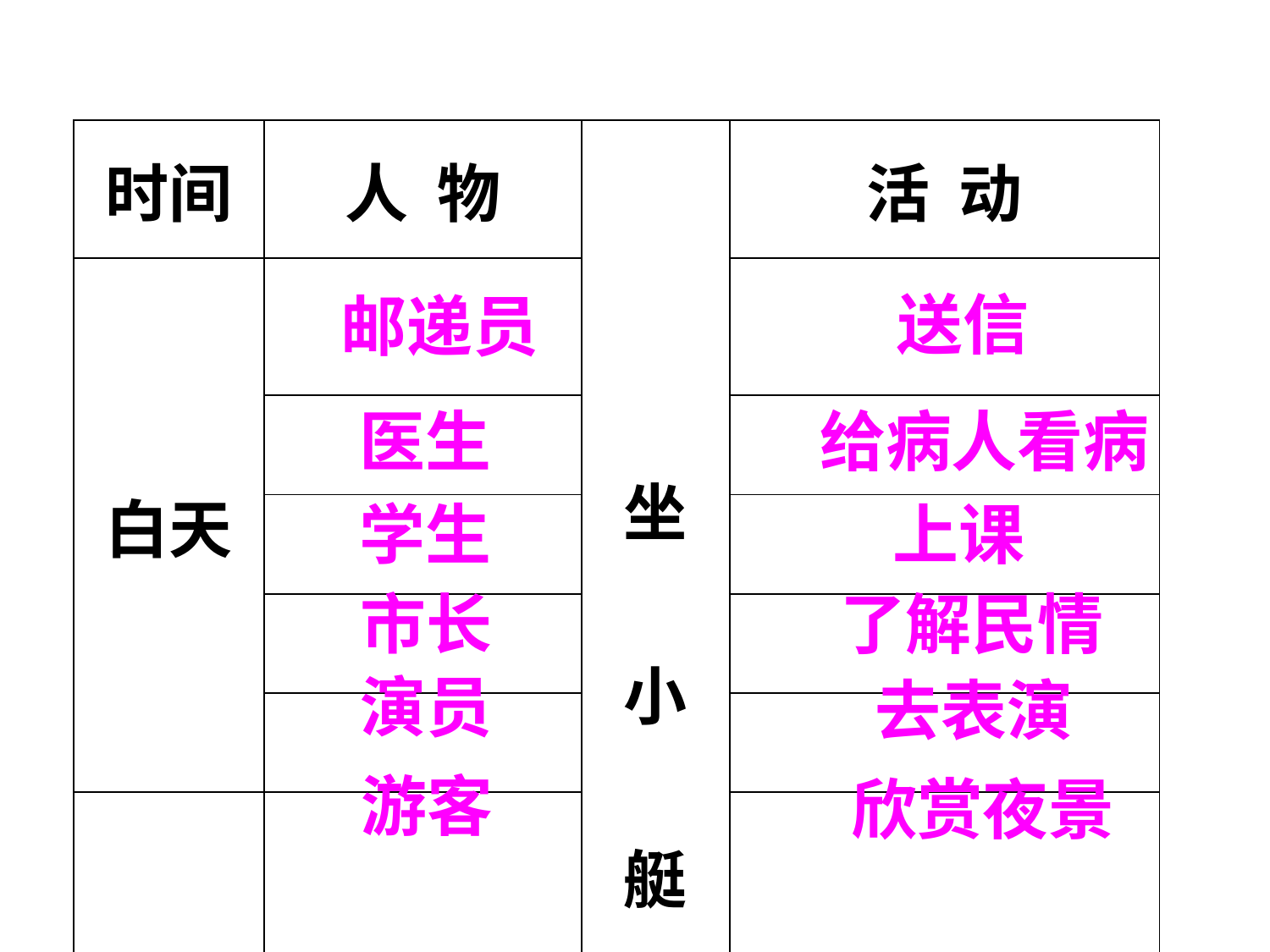

| 时间 | 人 物 | 坐 小 艇 | 活 动 |
| --- | --- | --- | --- |
| 白天 |  |  |  |
|  |  |  |  |
|  |  |  |  |
|  |  |  |  |
|  |  |  |  |
| 夜晚 |  |  |  |
送信
邮递员
医生
给病人看病
学生
上课
市长
了解民情
演员
去表演
游客
欣赏夜景